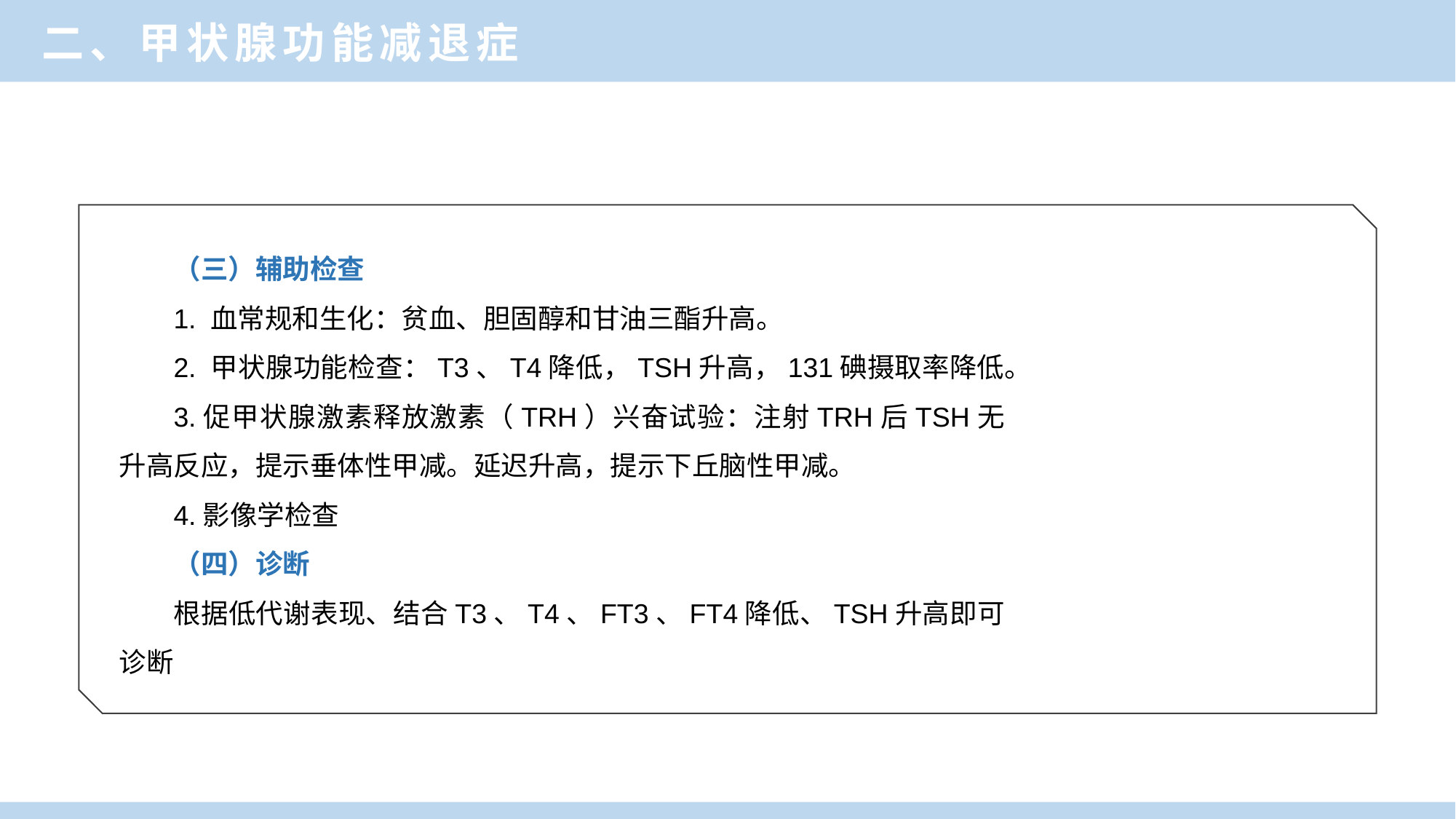

二、甲状腺功能减退症

（三）辅助检查
1. 血常规和生化：贫血、胆固醇和甘油三酯升高。
2. 甲状腺功能检查：T3、T4降低，TSH升高，131碘摄取率降低。
3.促甲状腺激素释放激素（TRH）兴奋试验：注射TRH后TSH无升高反应，提示垂体性甲减。延迟升高，提示下丘脑性甲减。
4.影像学检查
（四）诊断
根据低代谢表现、结合T3、T4、FT3、FT4降低、TSH升高即可诊断